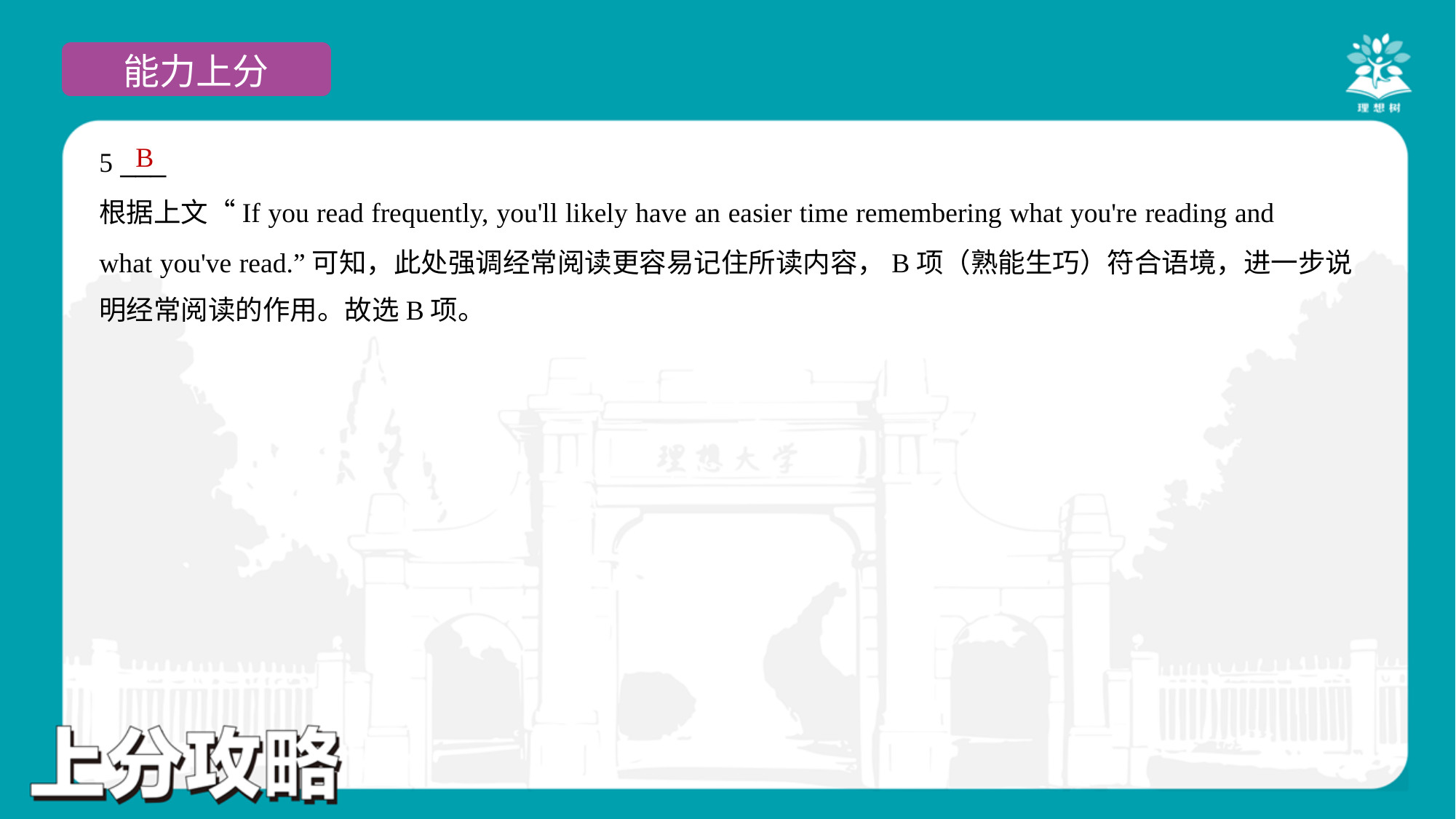

B
5 ___
根据上文“If you read frequently, you'll likely have an easier time remembering what you're reading and
what you've read.”可知，此处强调经常阅读更容易记住所读内容，B项（熟能生巧）符合语境，进一步说
明经常阅读的作用。故选B项。